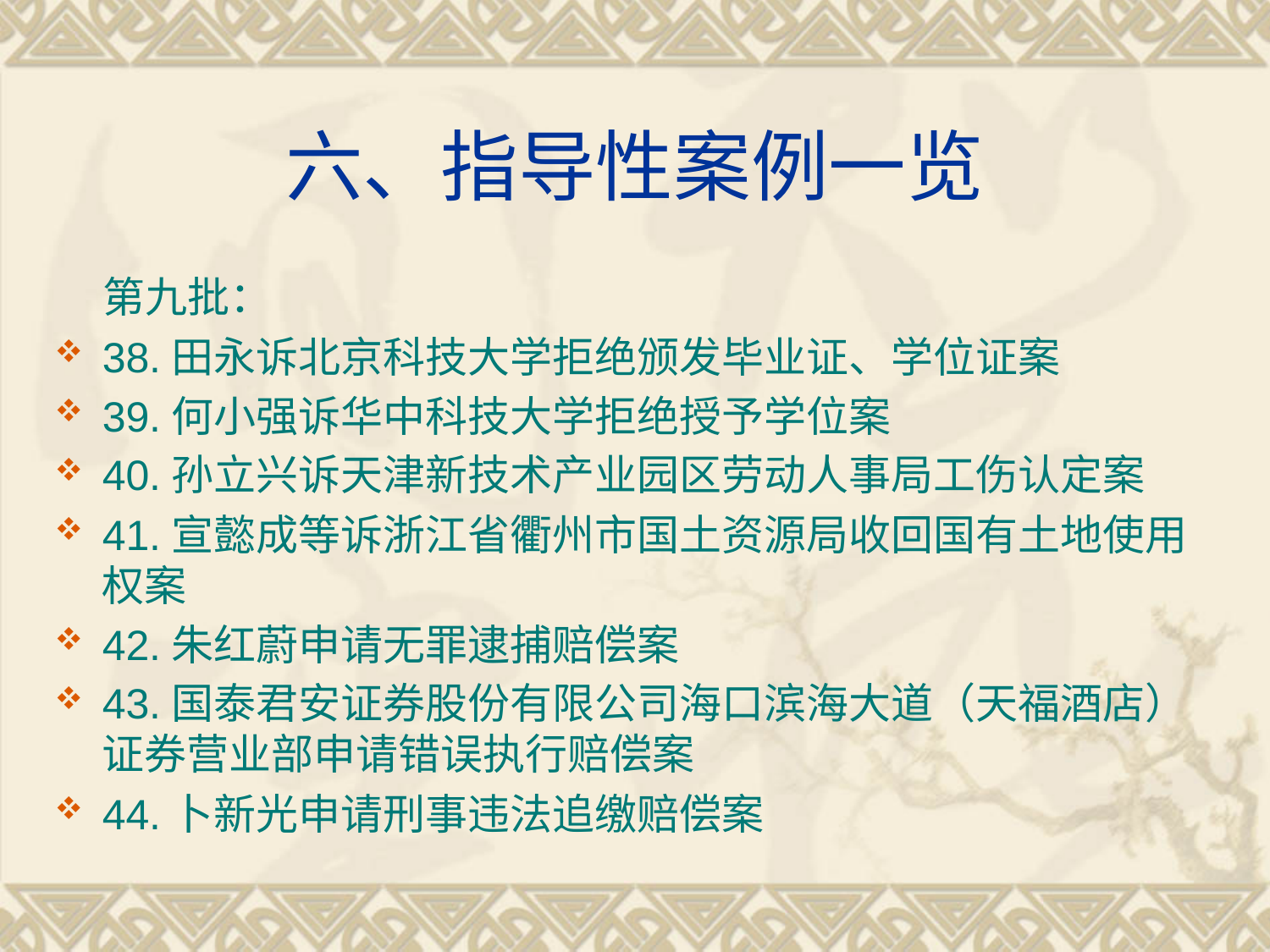

# 六、指导性案例一览
    第九批：
38.田永诉北京科技大学拒绝颁发毕业证、学位证案
39.何小强诉华中科技大学拒绝授予学位案
40.孙立兴诉天津新技术产业园区劳动人事局工伤认定案
41.宣懿成等诉浙江省衢州市国土资源局收回国有土地使用权案
42.朱红蔚申请无罪逮捕赔偿案
43.国泰君安证券股份有限公司海口滨海大道（天福酒店）证券营业部申请错误执行赔偿案
44.卜新光申请刑事违法追缴赔偿案